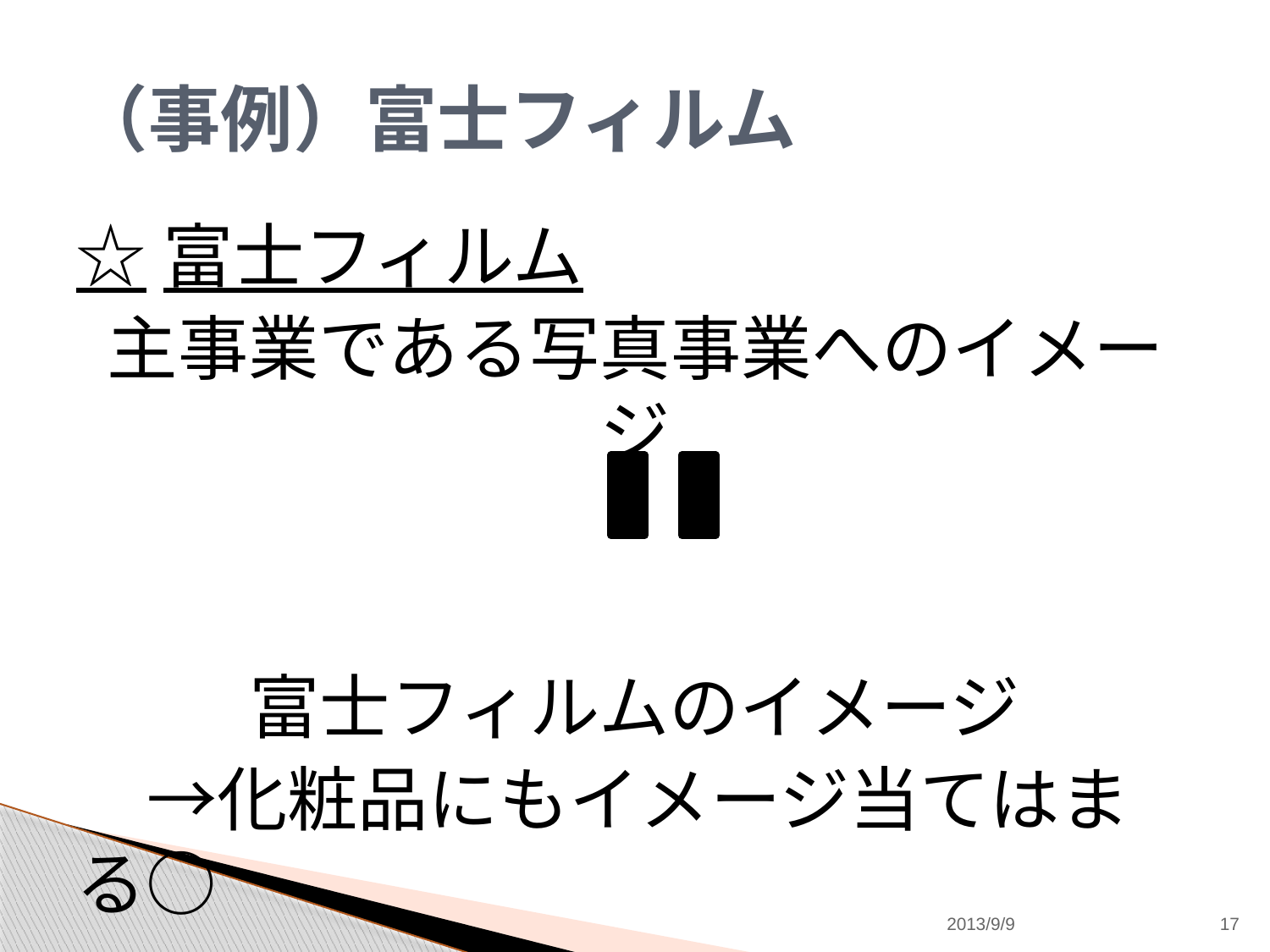

# （事例）富士フィルム
☆富士フィルム
主事業である写真事業へのイメージ

富士フィルムのイメージ
　→化粧品にもイメージ当てはまる○

2013/9/9
17